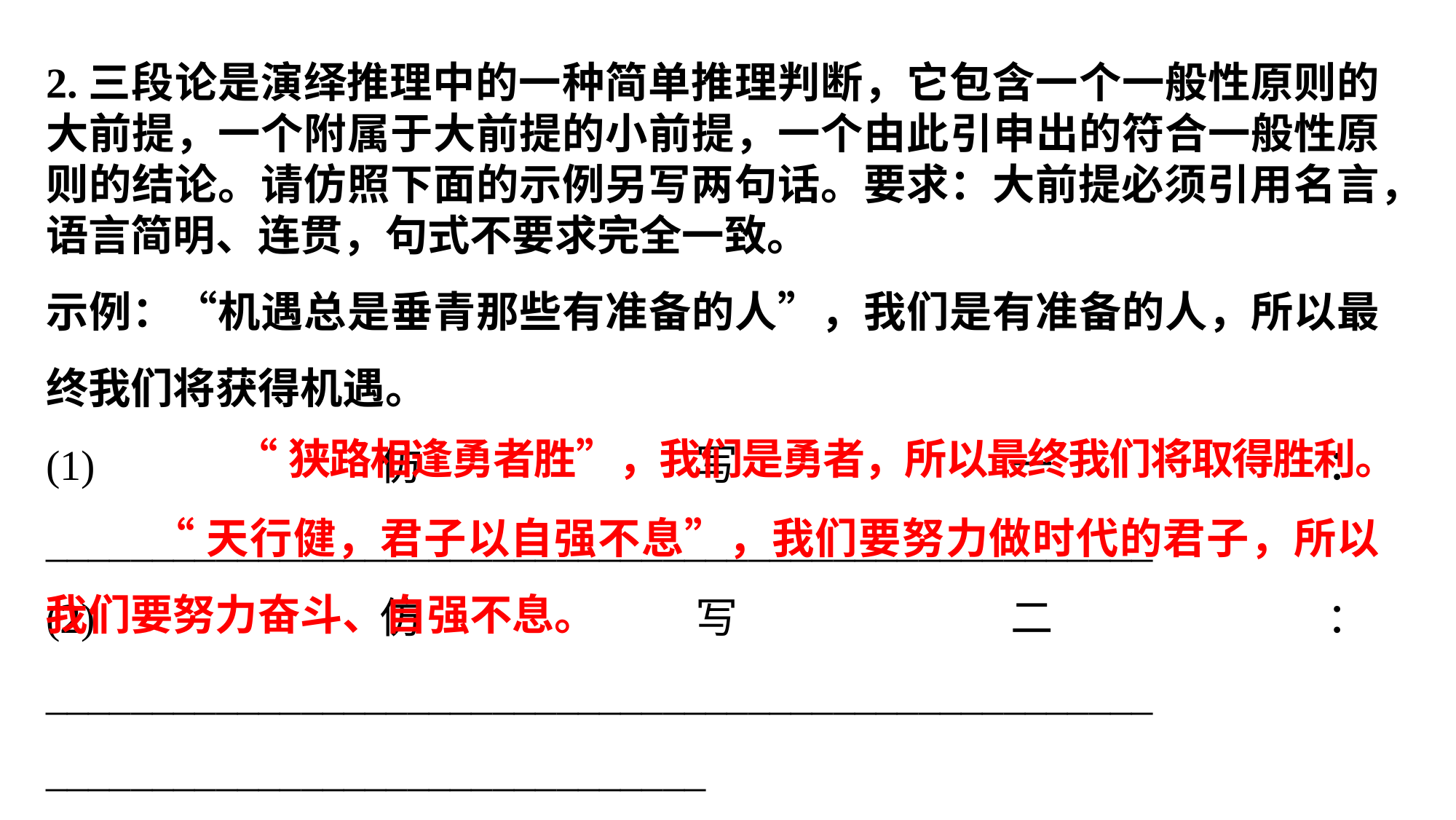

2.三段论是演绎推理中的一种简单推理判断，它包含一个一般性原则的大前提，一个附属于大前提的小前提，一个由此引申出的符合一般性原则的结论。请仿照下面的示例另写两句话。要求：大前提必须引用名言，语言简明、连贯，句式不要求完全一致。
示例：“机遇总是垂青那些有准备的人”，我们是有准备的人，所以最终我们将获得机遇。
(1)仿写一：____________________________________________________
(2)仿写二：____________________________________________________
_______________________________
“狭路相逢勇者胜”，我们是勇者，所以最终我们将取得胜利。
          “天行健，君子以自强不息”，我们要努力做时代的君子，所以我们要努力奋斗、自强不息。